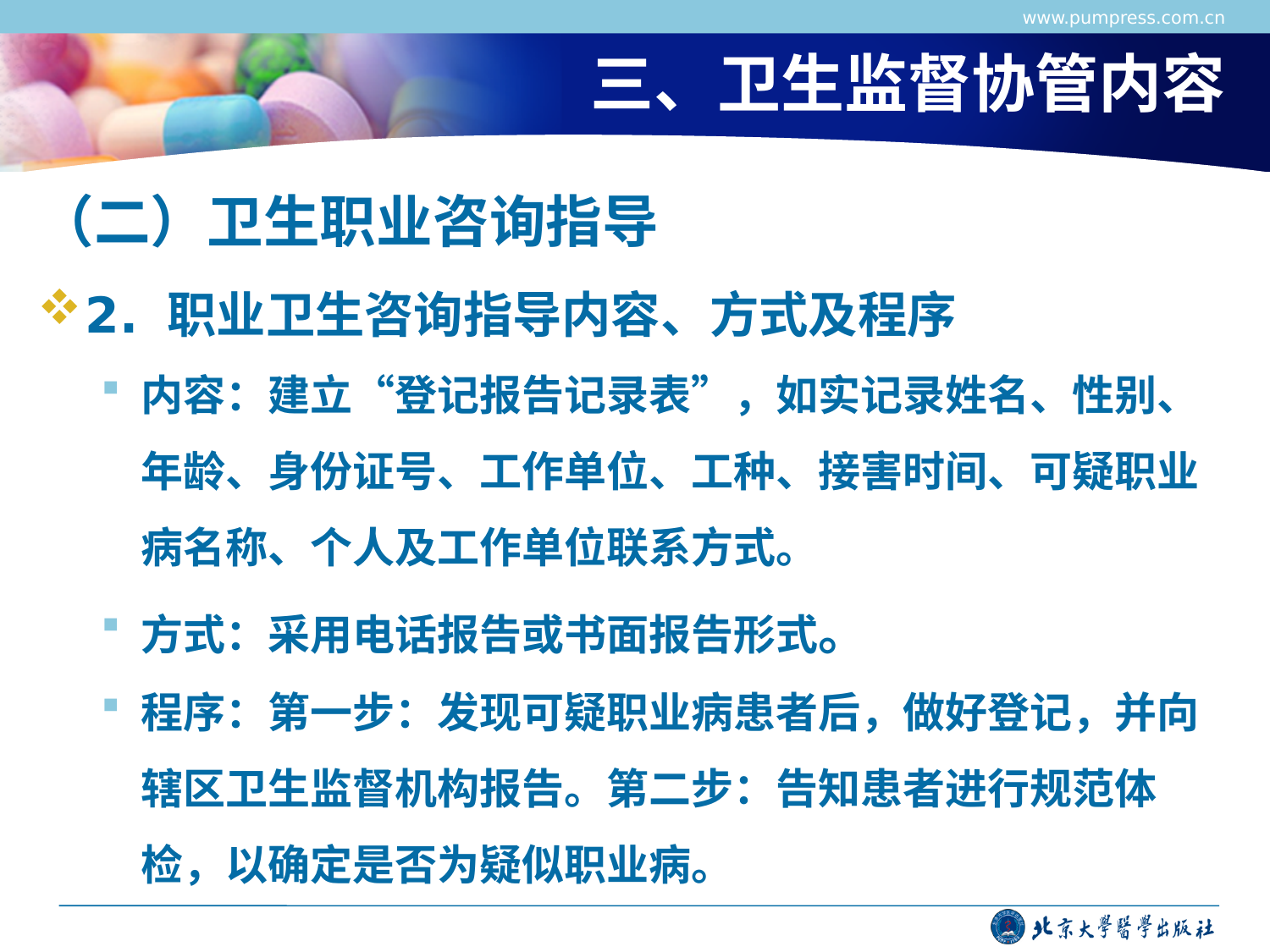

www.pumpress.com.cn
# 三、卫生监督协管内容
（二）卫生职业咨询指导
2. 职业卫生咨询指导内容、方式及程序
内容：建立“登记报告记录表”，如实记录姓名、性别、年龄、身份证号、工作单位、工种、接害时间、可疑职业病名称、个人及工作单位联系方式。
方式：采用电话报告或书面报告形式。
程序：第一步：发现可疑职业病患者后，做好登记，并向辖区卫生监督机构报告。第二步：告知患者进行规范体检，以确定是否为疑似职业病。